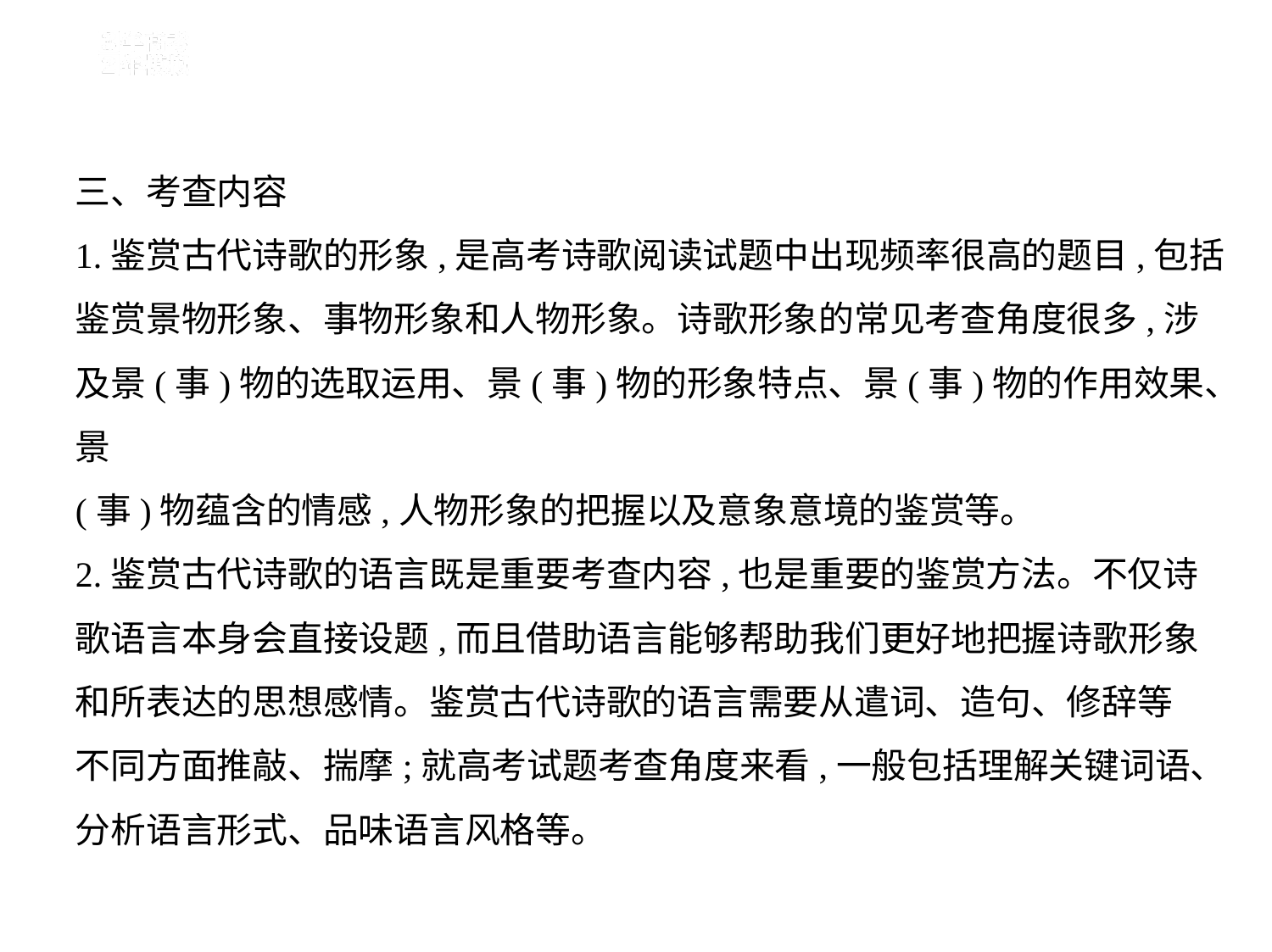

三、考查内容
1.鉴赏古代诗歌的形象,是高考诗歌阅读试题中出现频率很高的题目,包括
鉴赏景物形象、事物形象和人物形象。诗歌形象的常见考查角度很多,涉
及景(事)物的选取运用、景(事)物的形象特点、景(事)物的作用效果、景
(事)物蕴含的情感,人物形象的把握以及意象意境的鉴赏等。
2.鉴赏古代诗歌的语言既是重要考查内容,也是重要的鉴赏方法。不仅诗
歌语言本身会直接设题,而且借助语言能够帮助我们更好地把握诗歌形象
和所表达的思想感情。鉴赏古代诗歌的语言需要从遣词、造句、修辞等
不同方面推敲、揣摩;就高考试题考查角度来看,一般包括理解关键词语、
分析语言形式、品味语言风格等。